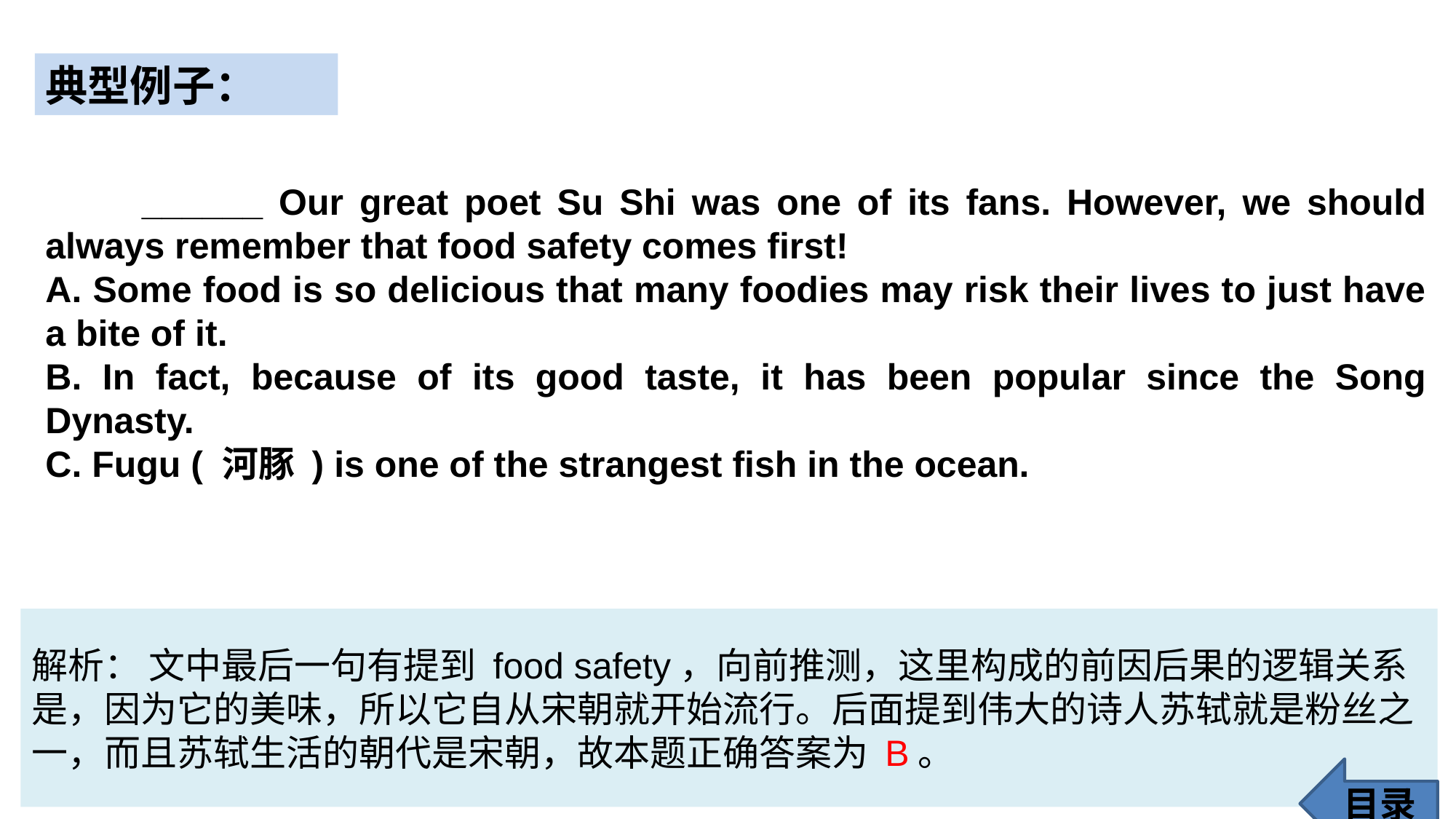

典型例子：
      ______ Our great poet Su Shi was one of its fans. However, we should always remember that food safety comes first!
A. Some food is so delicious that many foodies may risk their lives to just have a bite of it.
B. In fact, because of its good taste, it has been popular since the Song Dynasty.
C. Fugu ( 河豚 ) is one of the strangest fish in the ocean.
解析： 文中最后一句有提到 food safety，向前推测，这里构成的前因后果的逻辑关系是，因为它的美味，所以它自从宋朝就开始流行。后面提到伟大的诗人苏轼就是粉丝之一，而且苏轼生活的朝代是宋朝，故本题正确答案为 B。
目录